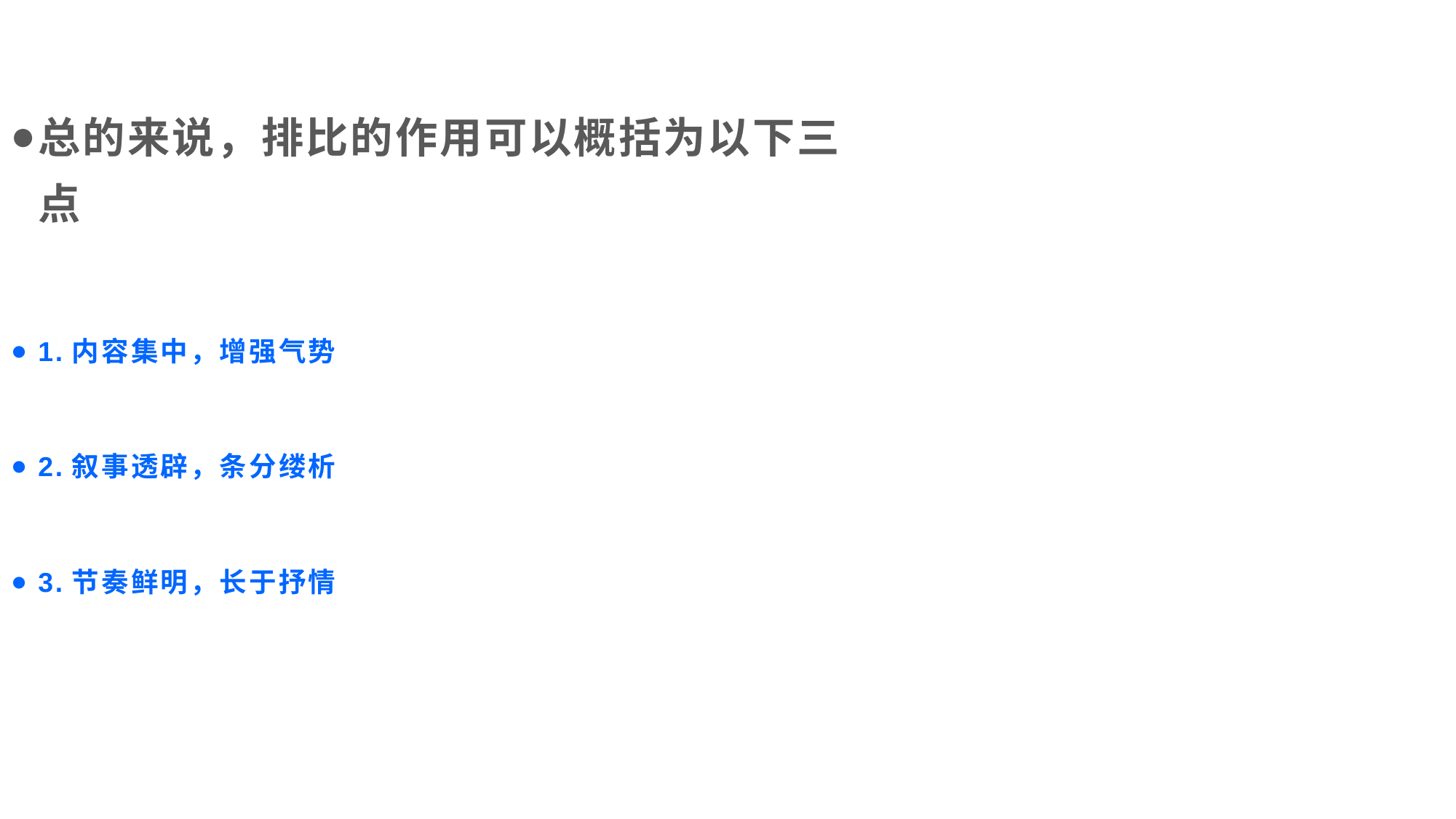

总的来说，排比的作用可以概括为以下三点

1.内容集中，增强气势

2.叙事透辟，条分缕析

3.节奏鲜明，长于抒情